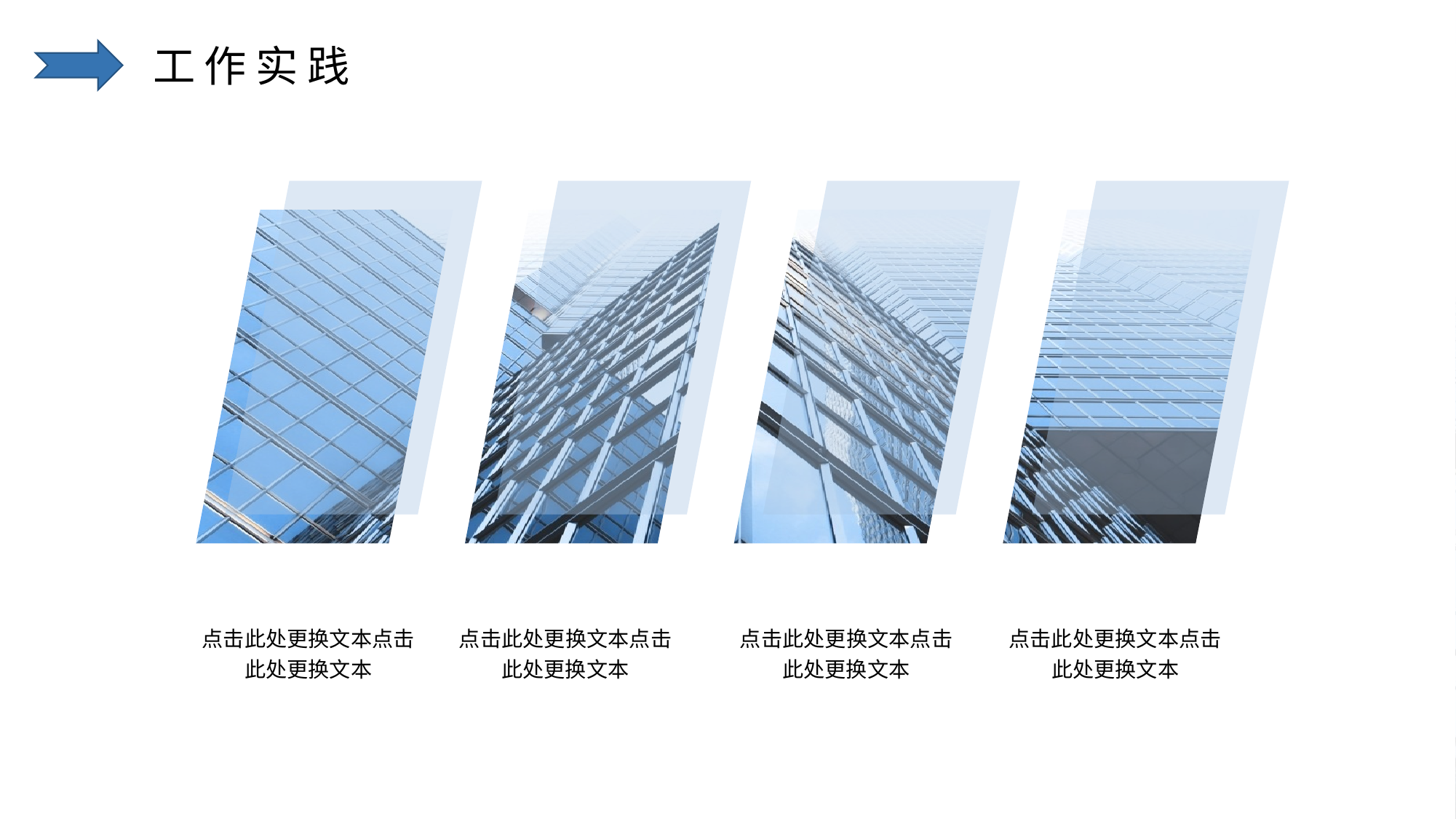

工作实践

点击此处更换文本点击此处更换文本
点击此处更换文本点击此处更换文本
点击此处更换文本点击此处更换文本
点击此处更换文本点击此处更换文本